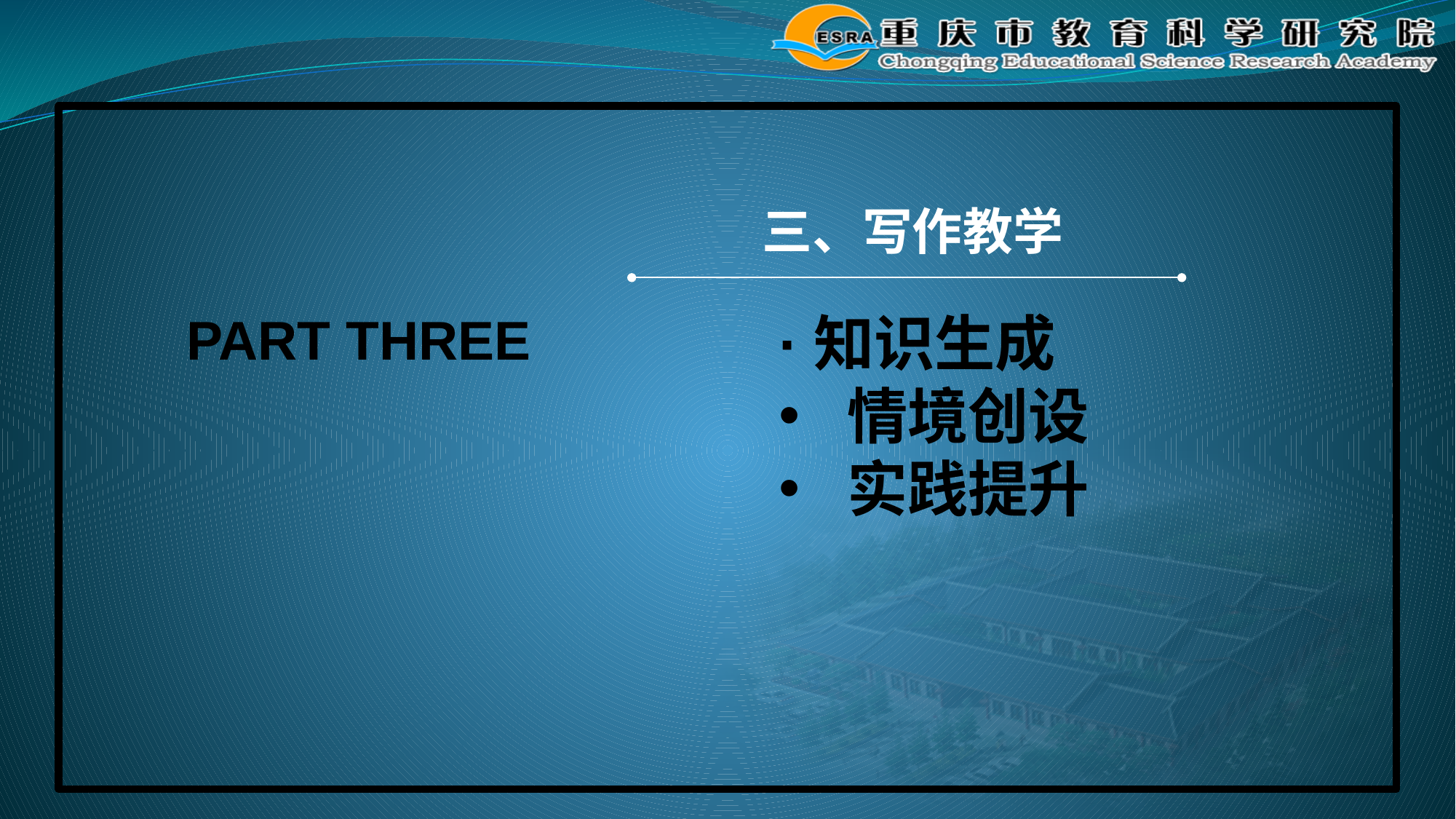

#
三、写作教学
·知识生成
情境创设
实践提升

      PART THREE